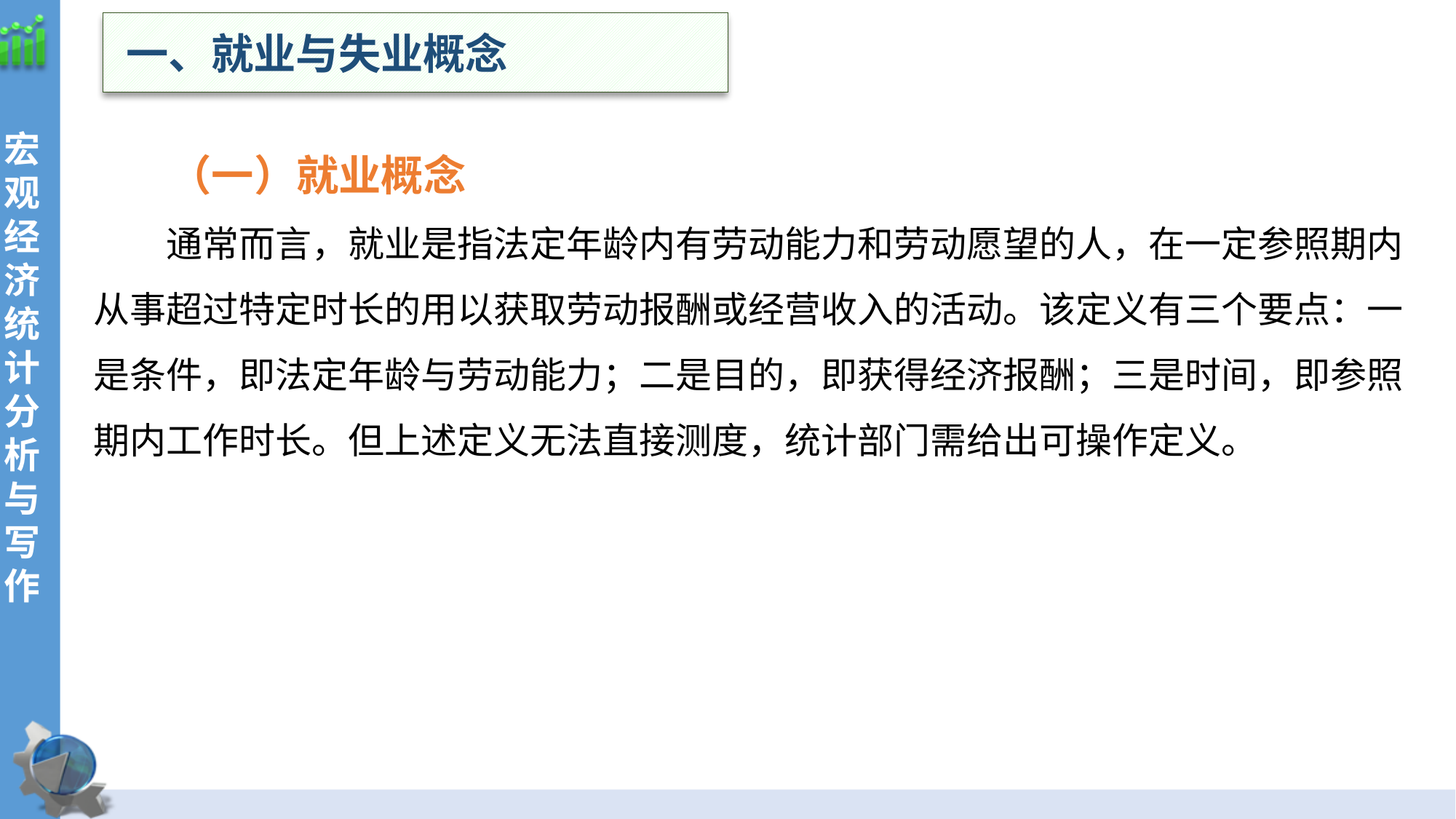

一、就业与失业概念

         （一）就业概念
通常而言，就业是指法定年龄内有劳动能力和劳动愿望的人，在一定参照期内从事超过特定时长的用以获取劳动报酬或经营收入的活动。该定义有三个要点：一是条件，即法定年龄与劳动能力；二是目的，即获得经济报酬；三是时间，即参照期内工作时长。但上述定义无法直接测度，统计部门需给出可操作定义。

4